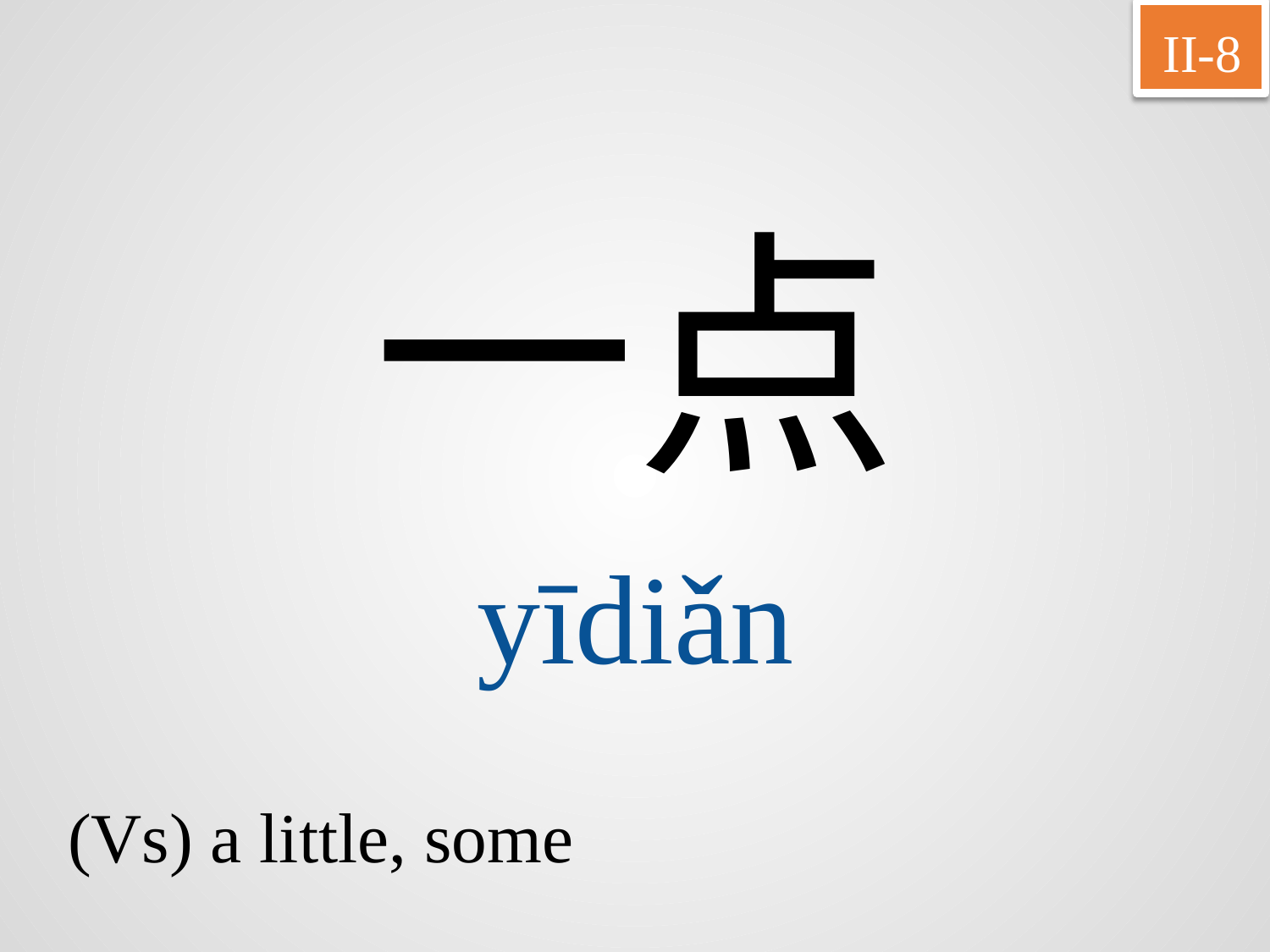

II-8

一点
yīdiǎn
(Vs) a little, some